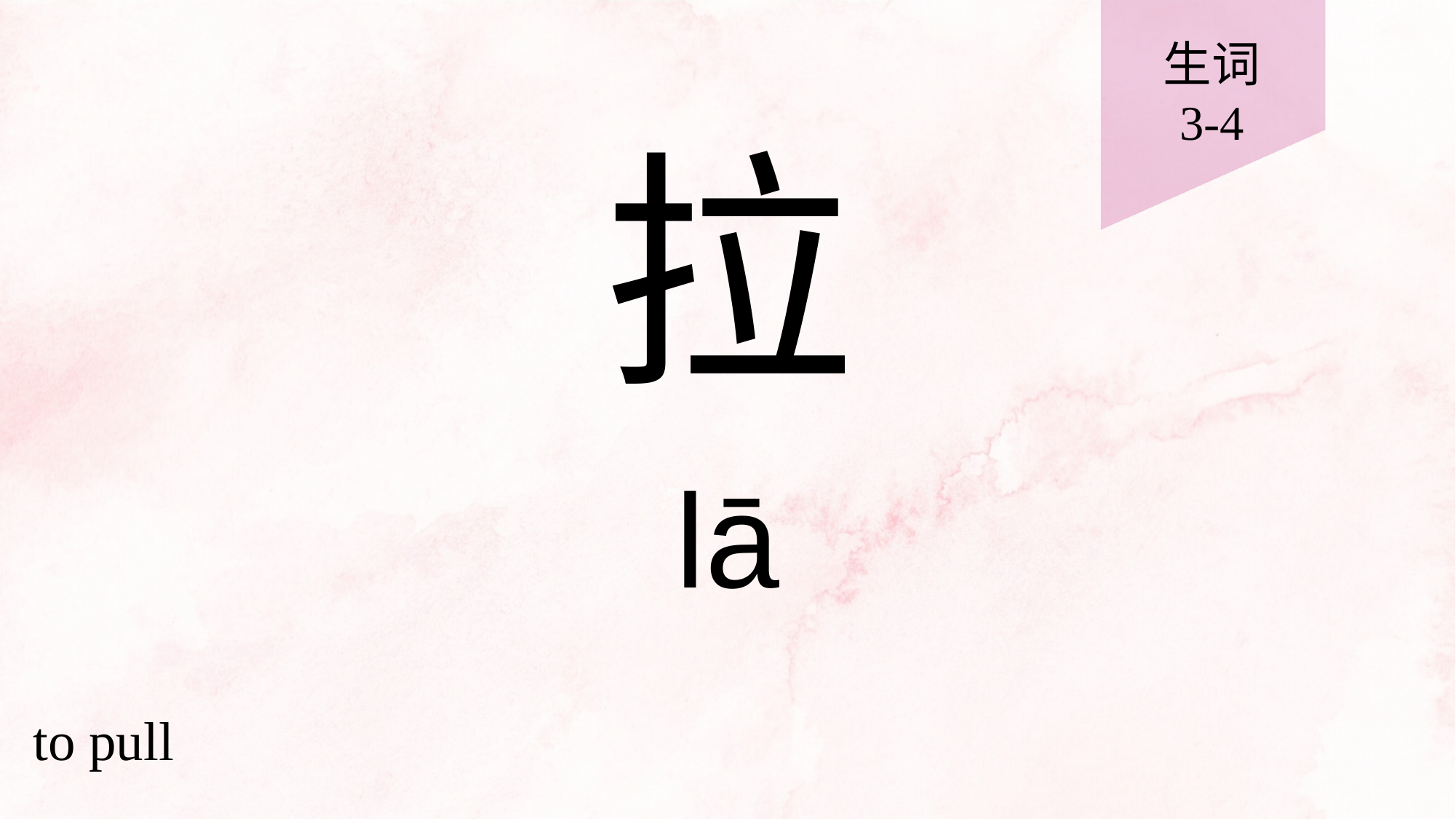

生词
3-4
# 拉
lā
to pull